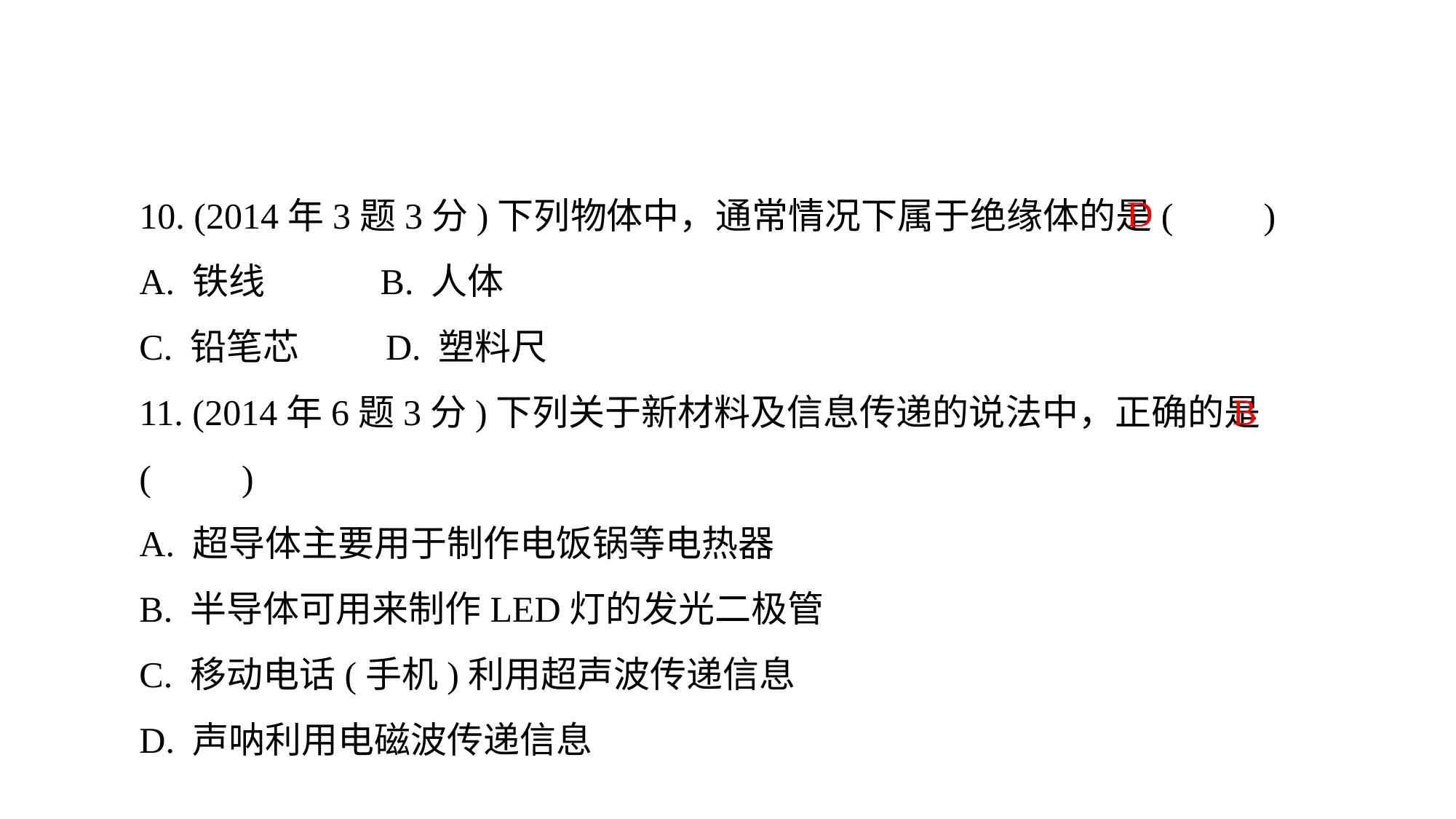

10. (2014年3题3分)下列物体中，通常情况下属于绝缘体的是(　　)
A. 铁线             B. 人体
C. 铅笔芯　     D. 塑料尺
11. (2014年6题3分)下列关于新材料及信息传递的说法中，正确的是(　　)
A. 超导体主要用于制作电饭锅等电热器
B. 半导体可用来制作LED灯的发光二极管
C. 移动电话(手机)利用超声波传递信息
D. 声呐利用电磁波传递信息
 D
 B